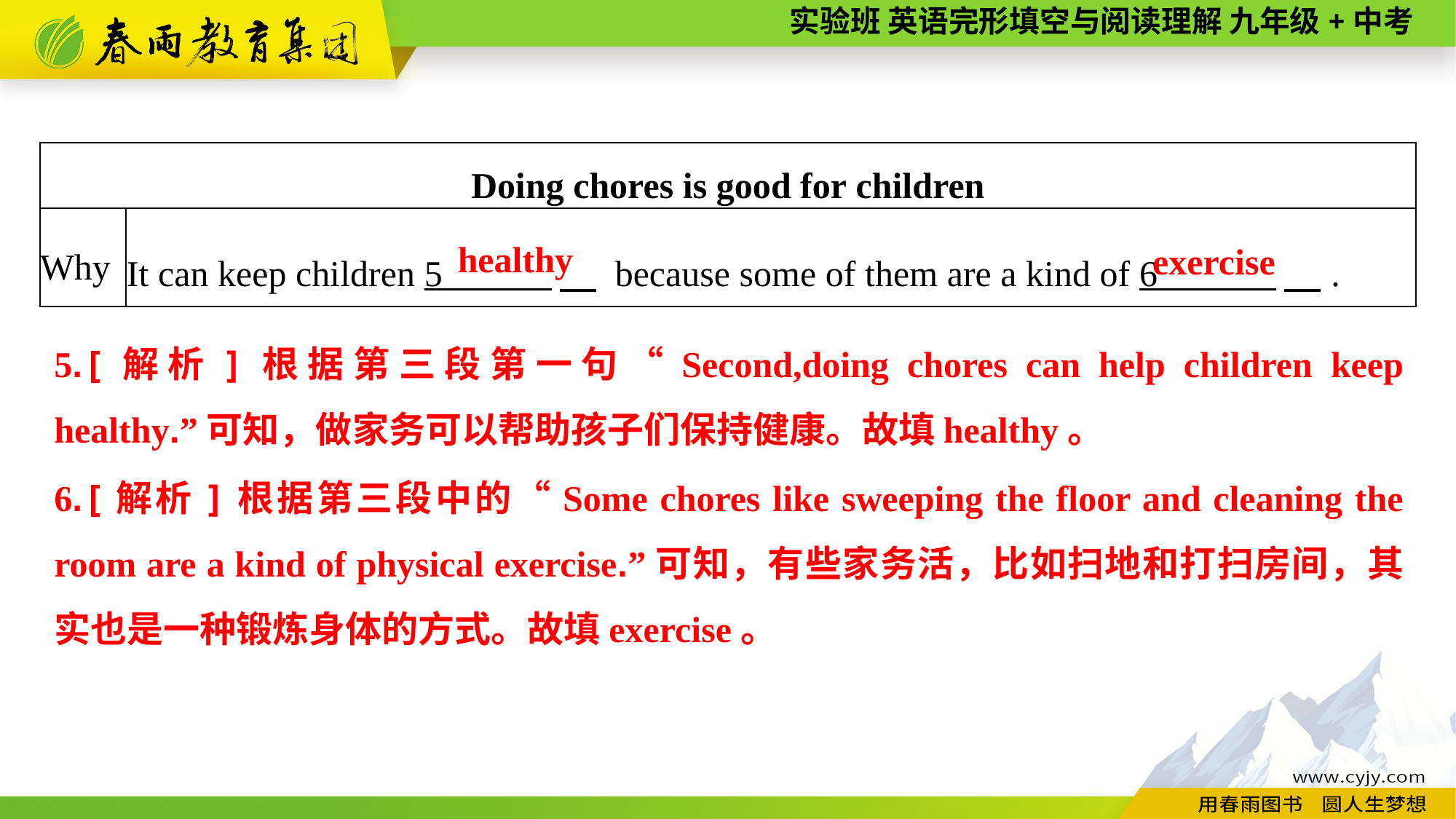

| Doing chores is good for children |  |
| --- | --- |
| Why | It can keep children 5 　 because some of them are a kind of 6 　. |
healthy
 exercise
5.[解析]根据第三段第一句“Second,doing chores can help children keep healthy.”可知，做家务可以帮助孩子们保持健康。故填healthy。
6.[解析]根据第三段中的“Some chores like sweeping the floor and cleaning the room are a kind of physical exercise.”可知，有些家务活，比如扫地和打扫房间，其实也是一种锻炼身体的方式。故填exercise。